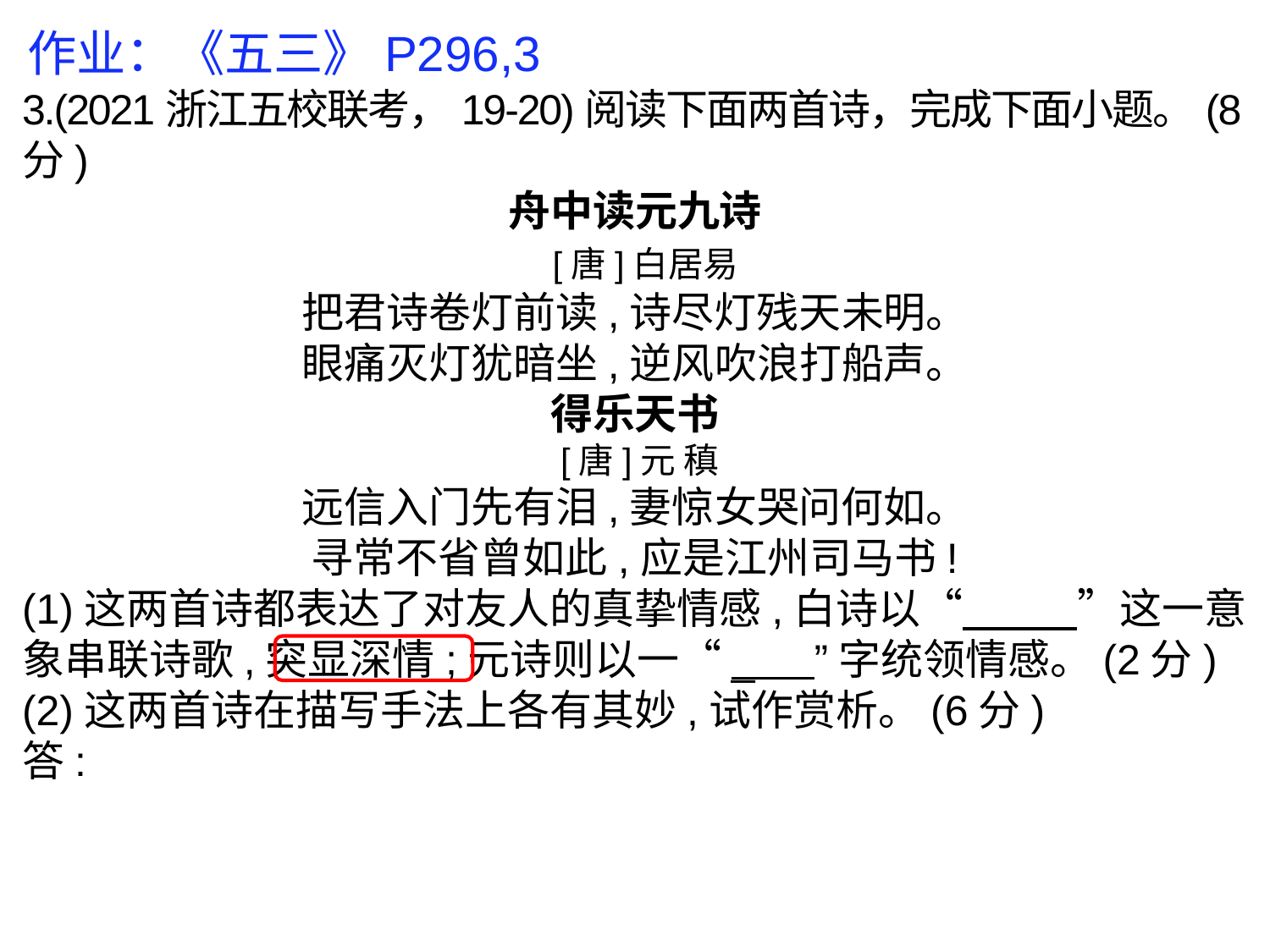

作业：《五三》P296,3
3.(2021浙江五校联考，19-20)阅读下面两首诗，完成下面小题。(8分)
舟中读元九诗
  [唐]白居易
把君诗卷灯前读,诗尽灯残天未明。
眼痛灭灯犹暗坐,逆风吹浪打船声。
得乐天书
 [唐]元 稹
远信入门先有泪,妻惊女哭问何如。
寻常不省曾如此,应是江州司马书!
(1)这两首诗都表达了对友人的真挚情感,白诗以“            ”这一意象串联诗歌,突显深情;元诗则以一“_     ”字统领情感。(2分)
(2)这两首诗在描写手法上各有其妙,试作赏析。(6分)
答: